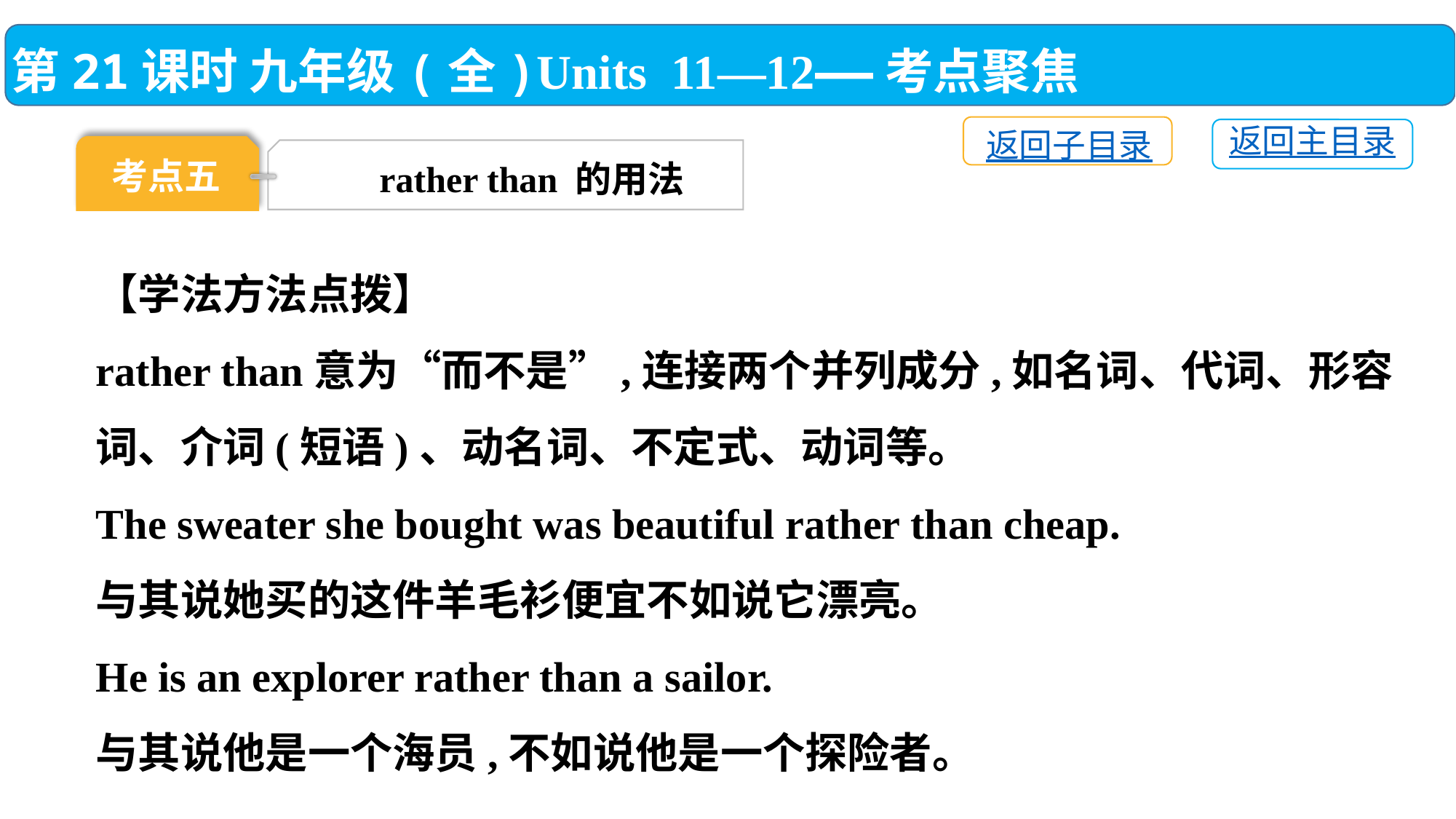

第21课时 九年级(全)Units  11—12——考点聚焦

返回子目录
返回主目录
考点五
rather than 的用法

【学法方法点拨】
rather than意为“而不是”,连接两个并列成分,如名词、代词、形容词、介词(短语)、动名词、不定式、动词等。
The sweater she bought was beautiful rather than cheap.
与其说她买的这件羊毛衫便宜不如说它漂亮。
He is an explorer rather than a sailor.
与其说他是一个海员,不如说他是一个探险者。